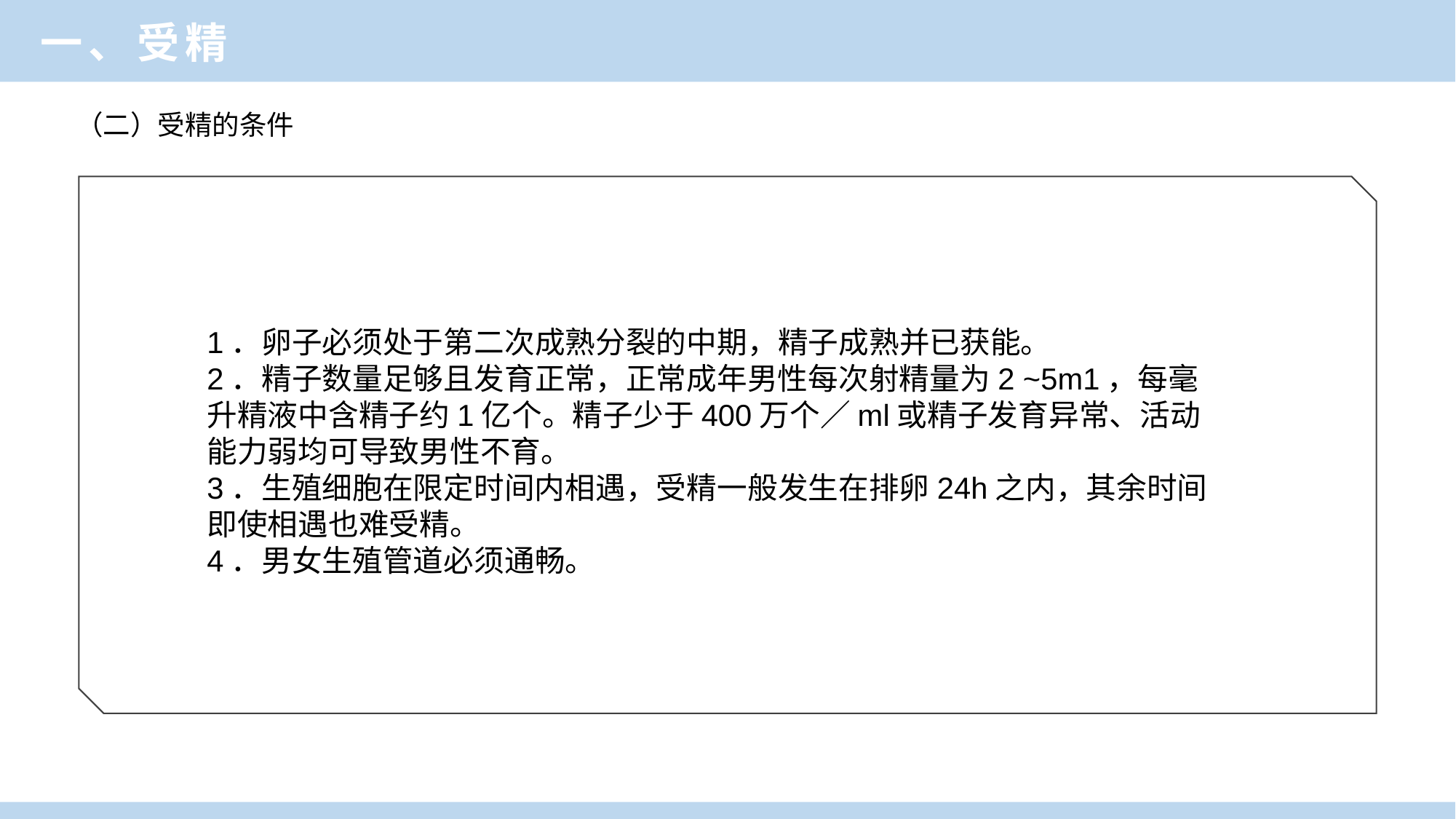

一、受精
（二）受精的条件

1．卵子必须处于第二次成熟分裂的中期，精子成熟并已获能。
2．精子数量足够且发育正常，正常成年男性每次射精量为2 ~5m1，每毫升精液中含精子约1亿个。精子少于400万个／ml或精子发育异常、活动能力弱均可导致男性不育。
3．生殖细胞在限定时间内相遇，受精一般发生在排卵24h之内，其余时间即使相遇也难受精。
4．男女生殖管道必须通畅。